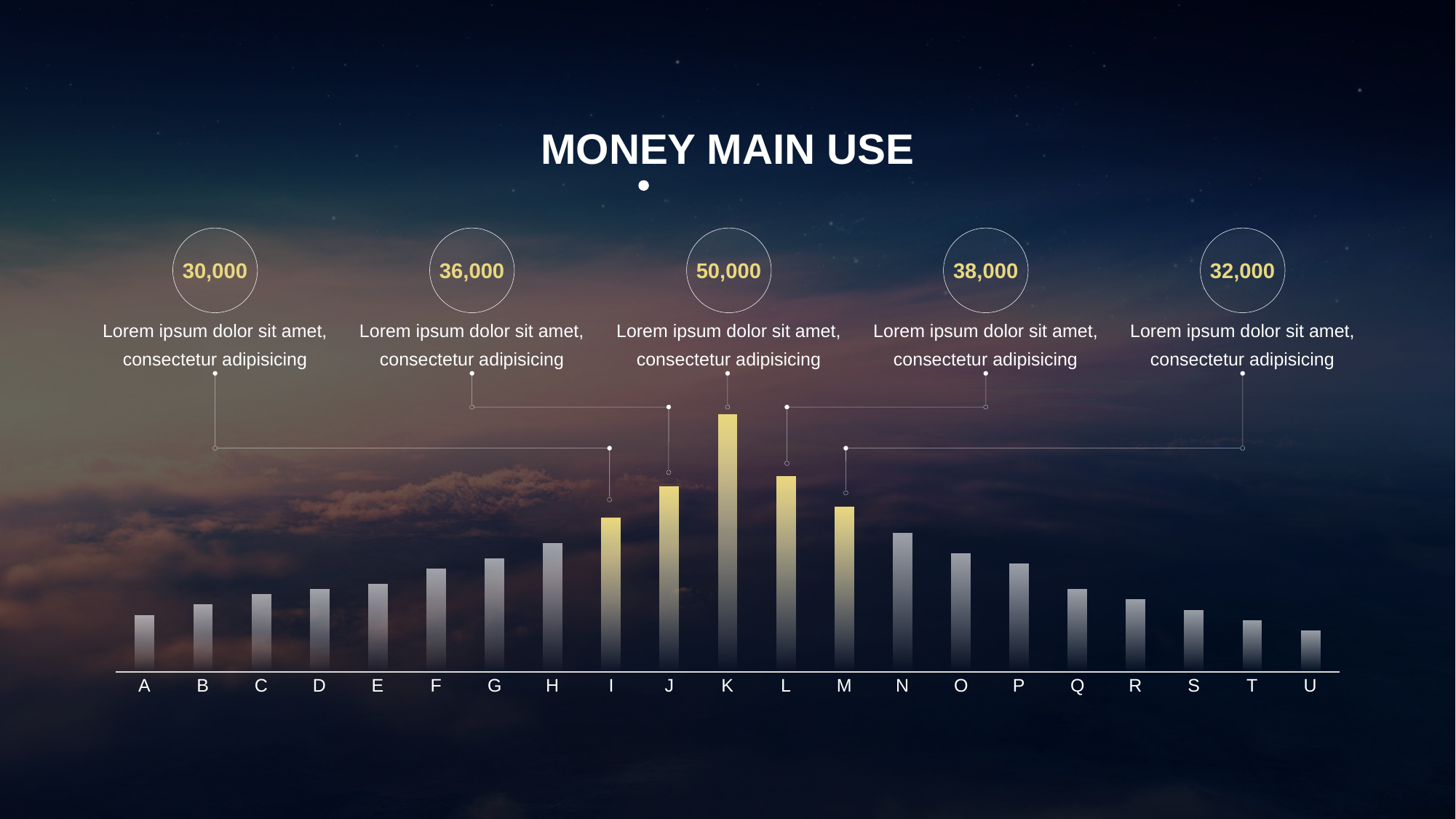

MONEY MAIN USE

30,000
36,000
50,000
38,000
32,000
Lorem ipsum dolor sit amet, consectetur adipisicing
Lorem ipsum dolor sit amet, consectetur adipisicing
Lorem ipsum dolor sit amet, consectetur adipisicing
Lorem ipsum dolor sit amet, consectetur adipisicing
Lorem ipsum dolor sit amet, consectetur adipisicing

### Chart

| Category | 系列 1 |
|---|---|
| A | 1.1 |
| B | 1.3 |
| C | 1.5 |
| D | 1.6 |
| E | 1.7 |
| F | 2.0 |
| G | 2.2 |
| H | 2.5 |
| I | 3.0 |
| J | 3.6 |
| K | 5.0 |
| L | 3.8 |
| M | 3.2 |
| N | 2.7 |
| O | 2.3 |
| P | 2.1 |
| Q | 1.6 |
| R | 1.4 |
| S | 1.2 |
| T | 1.0 |
| U | 0.8 |